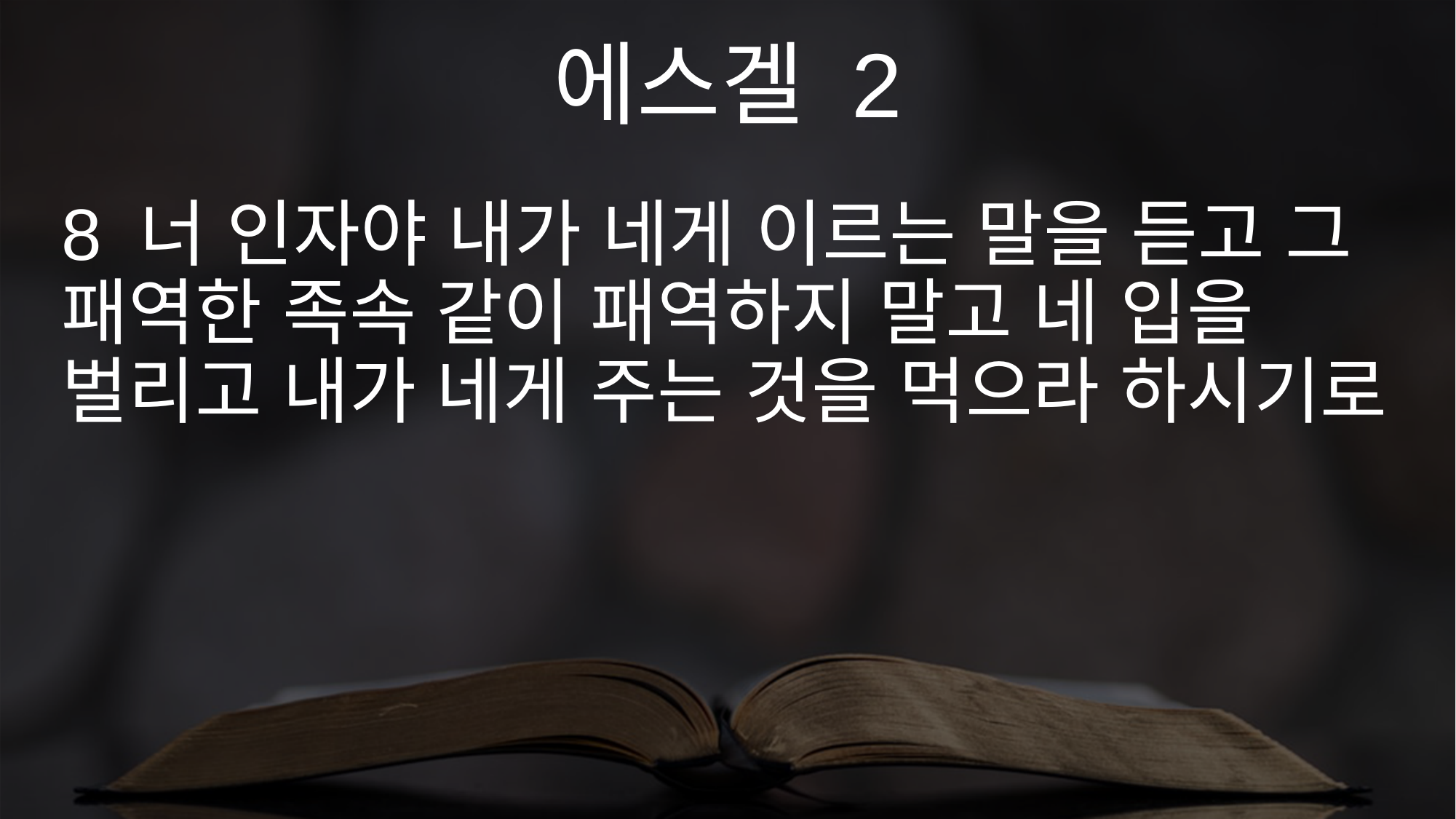

에스겔 2
8 너 인자야 내가 네게 이르는 말을 듣고 그 패역한 족속 같이 패역하지 말고 네 입을 벌리고 내가 네게 주는 것을 먹으라 하시기로